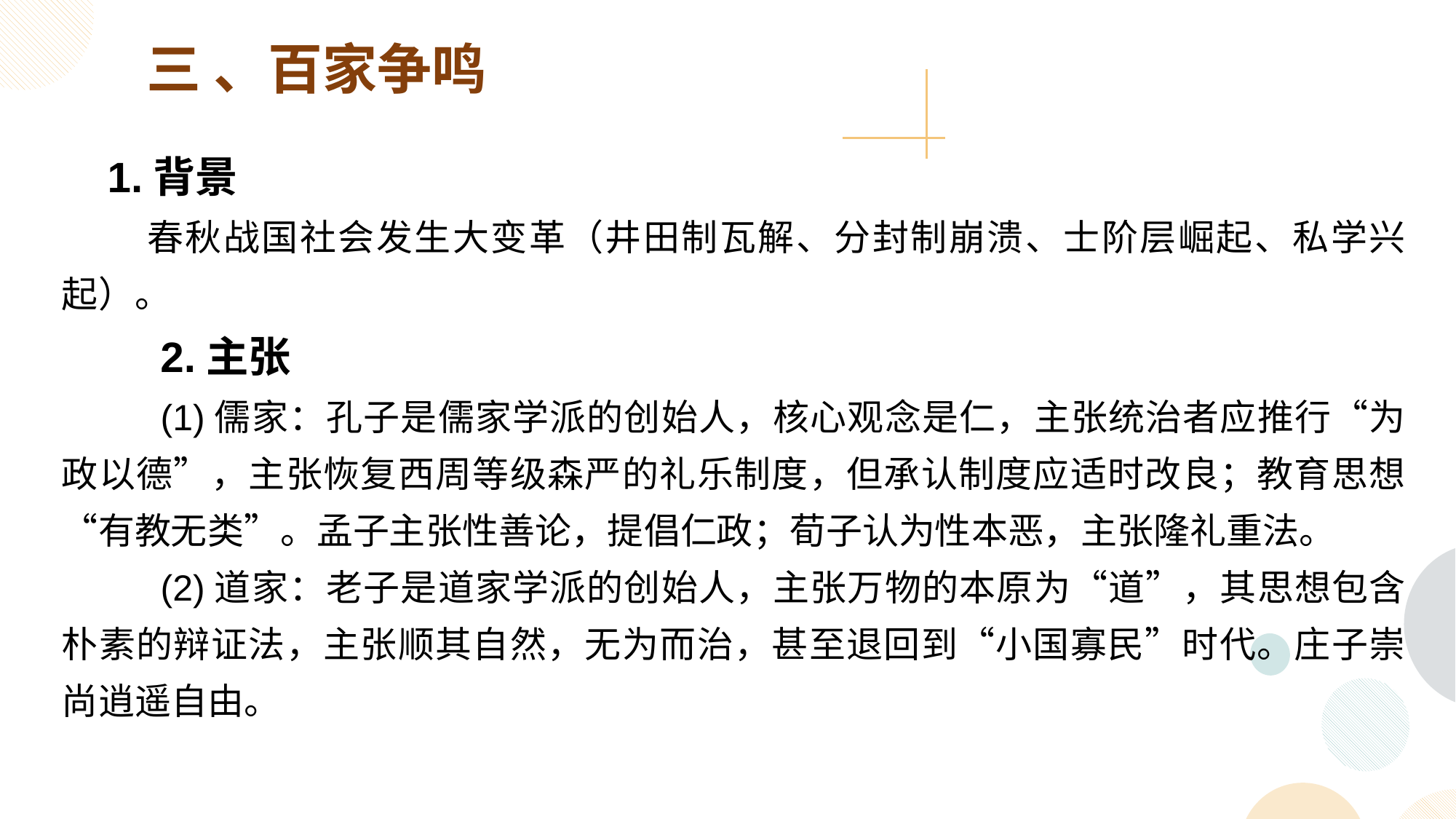

三 、百家争鸣
    1.背景
  春秋战国社会发生大变革（井田制瓦解、分封制崩溃、士阶层崛起、私学兴起）。
    2.主张
    (1)儒家：孔子是儒家学派的创始人，核心观念是仁，主张统治者应推行“为政以德”，主张恢复西周等级森严的礼乐制度，但承认制度应适时改良；教育思想“有教无类”。孟子主张性善论，提倡仁政；荀子认为性本恶，主张隆礼重法。
    (2)道家：老子是道家学派的创始人，主张万物的本原为“道”，其思想包含朴素的辩证法，主张顺其自然，无为而治，甚至退回到“小国寡民”时代。庄子崇尚逍遥自由。